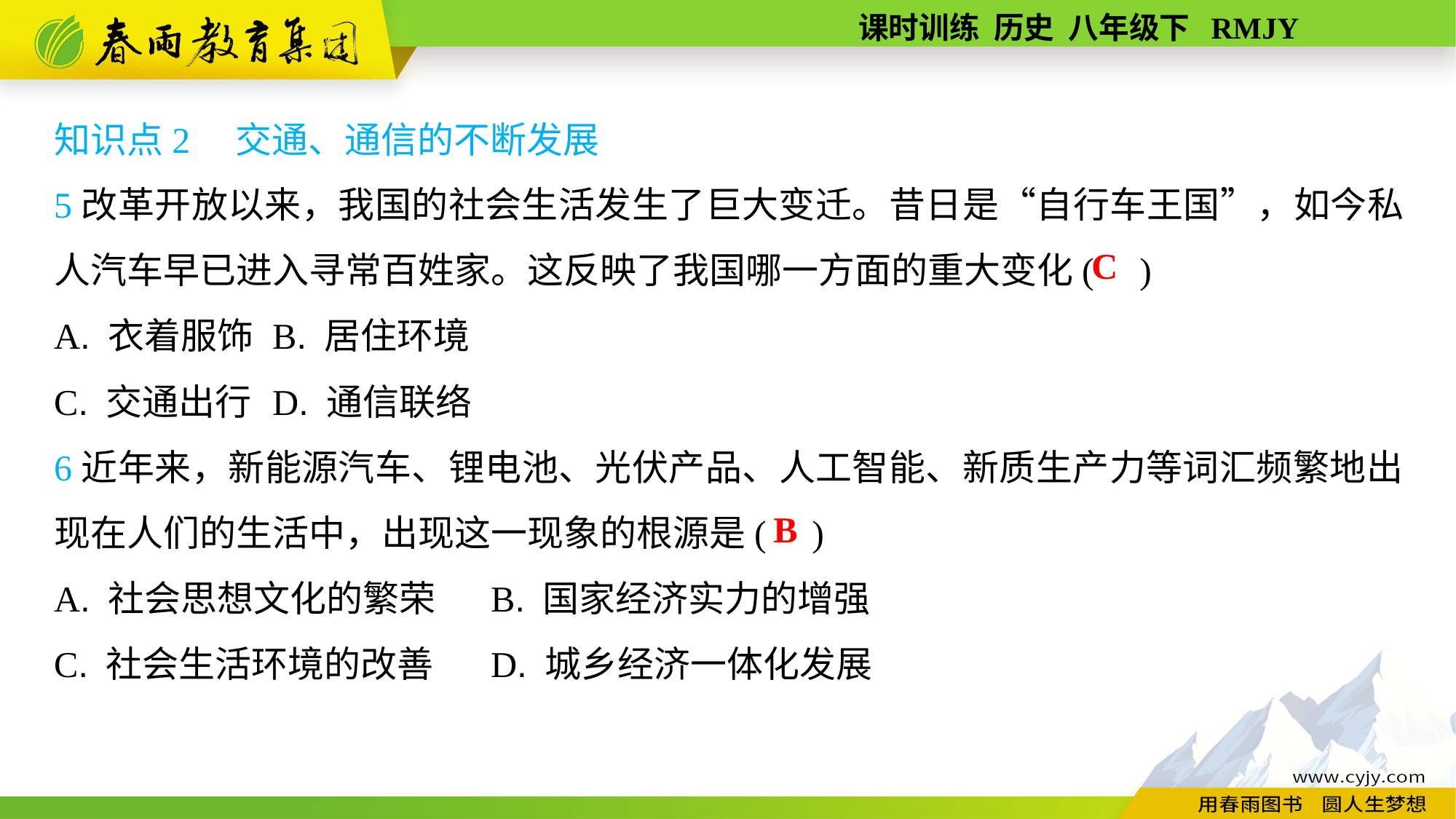

知识点2　交通、通信的不断发展
5改革开放以来，我国的社会生活发生了巨大变迁。昔日是“自行车王国”，如今私人汽车早已进入寻常百姓家。这反映了我国哪一方面的重大变化(     )
A. 衣着服饰	B. 居住环境
C. 交通出行	D. 通信联络
6近年来，新能源汽车、锂电池、光伏产品、人工智能、新质生产力等词汇频繁地出现在人们的生活中，出现这一现象的根源是(     )
A. 社会思想文化的繁荣	B. 国家经济实力的增强
C. 社会生活环境的改善	D. 城乡经济一体化发展
C
B